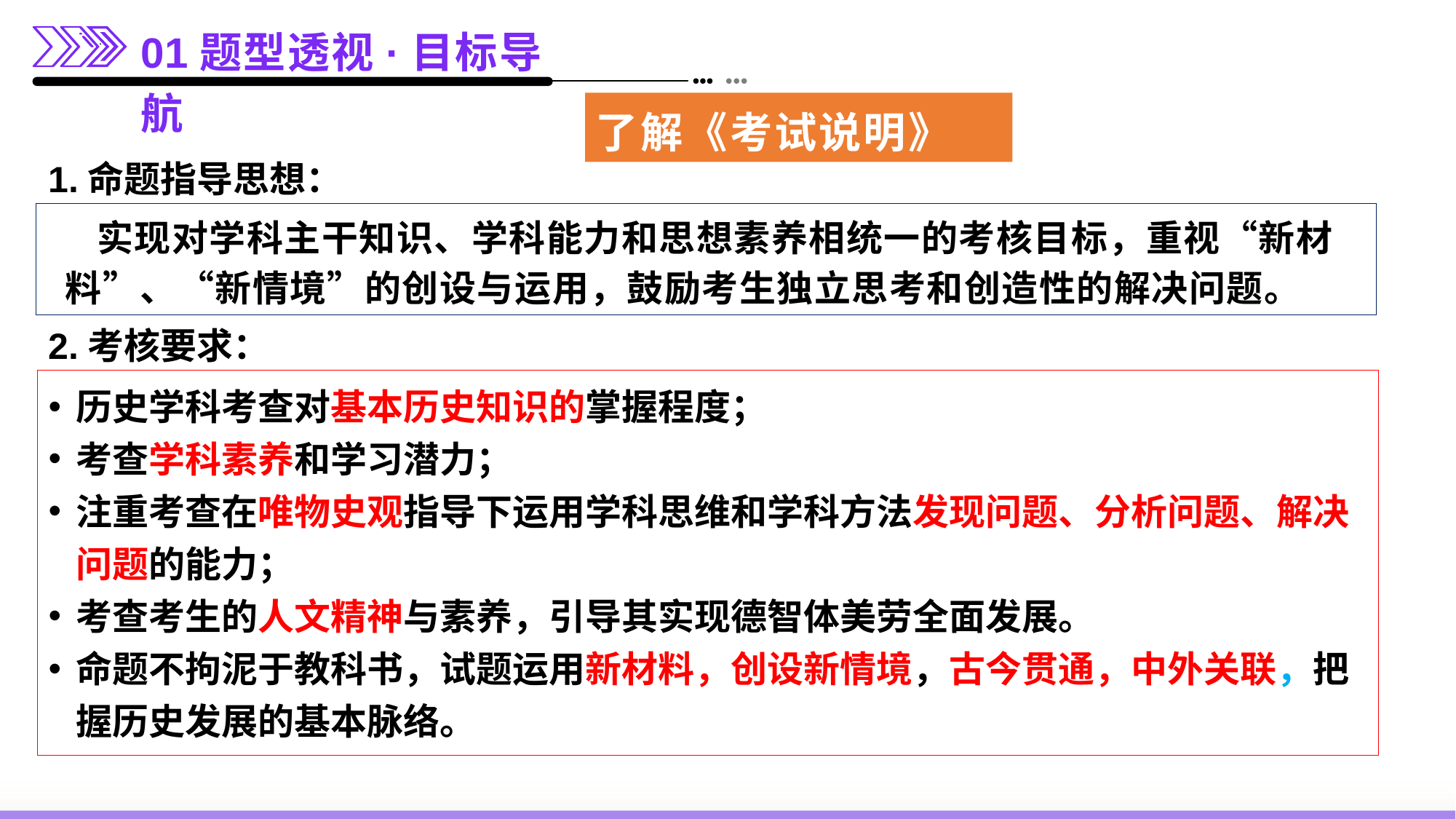

01题型透视·目标导航

了解《考试说明》
1.命题指导思想：
实现对学科主干知识、学科能力和思想素养相统一的考核目标，重视“新材料”、“新情境”的创设与运用，鼓励考生独立思考和创造性的解决问题。
2.考核要求：
历史学科考查对基本历史知识的掌握程度；
考查学科素养和学习潜力；
注重考查在唯物史观指导下运用学科思维和学科方法发现问题、分析问题、解决问题的能力；
考查考生的人文精神与素养，引导其实现德智体美劳全面发展。
命题不拘泥于教科书，试题运用新材料，创设新情境，古今贯通，中外关联，把握历史发展的基本脉络。